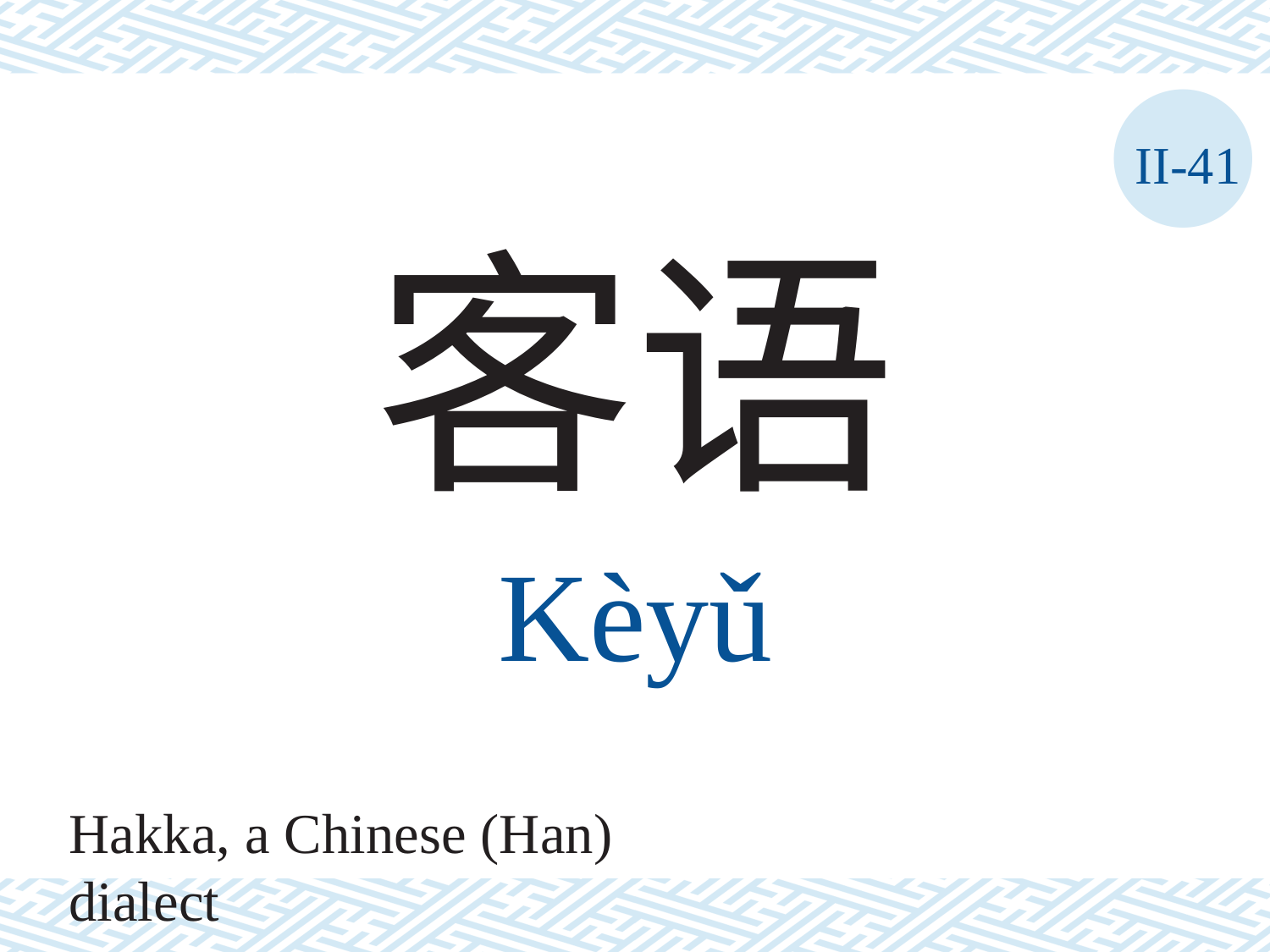

II-41
客语
Kèyǔ
Hakka, a Chinese (Han) dialect